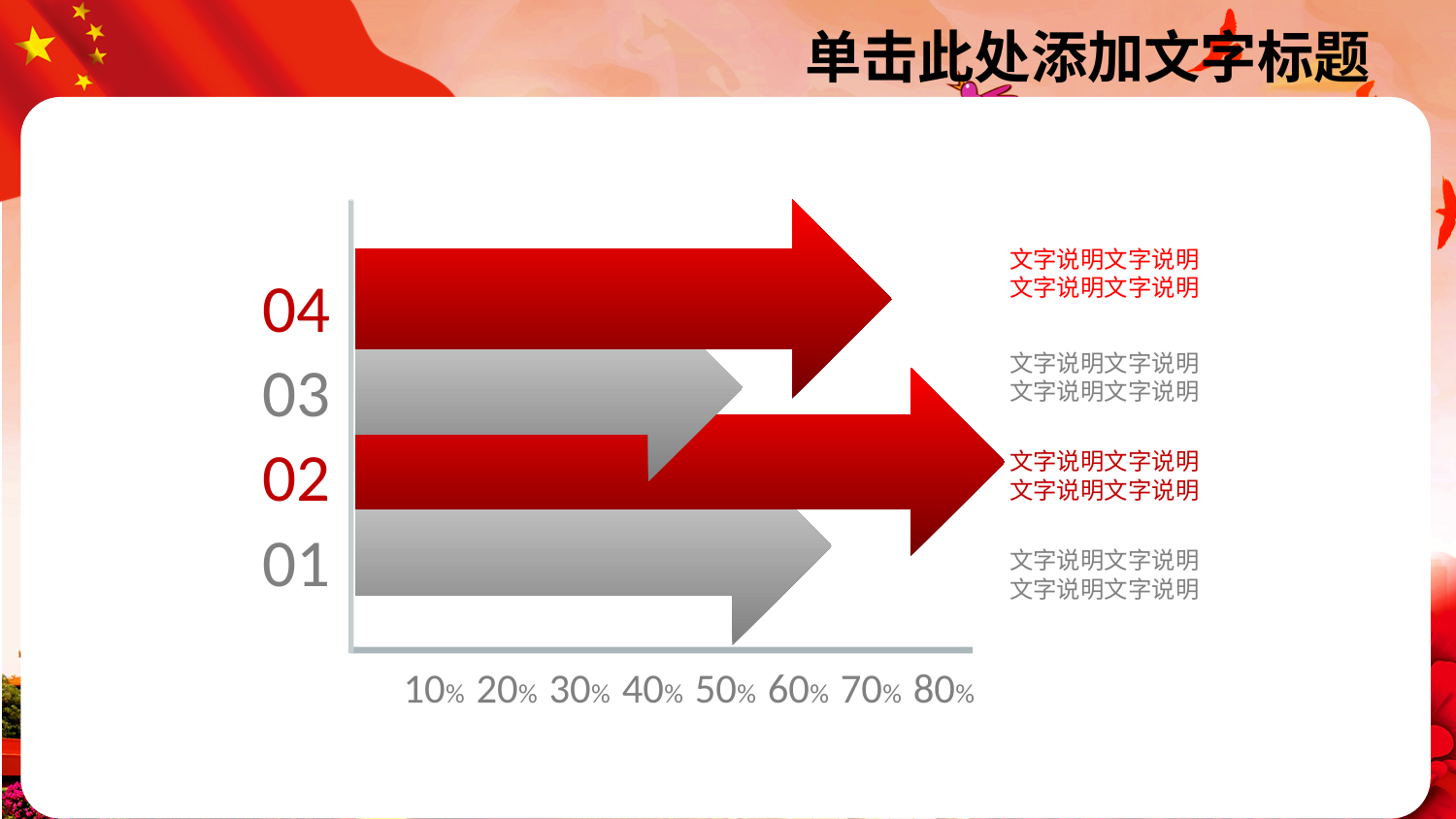

文字说明文字说明
文字说明文字说明
04

文字说明文字说明
文字说明文字说明
03

02
文字说明文字说明
文字说明文字说明

01
文字说明文字说明
文字说明文字说明

10%
20%
30%
40%
50%
60%
70%
80%